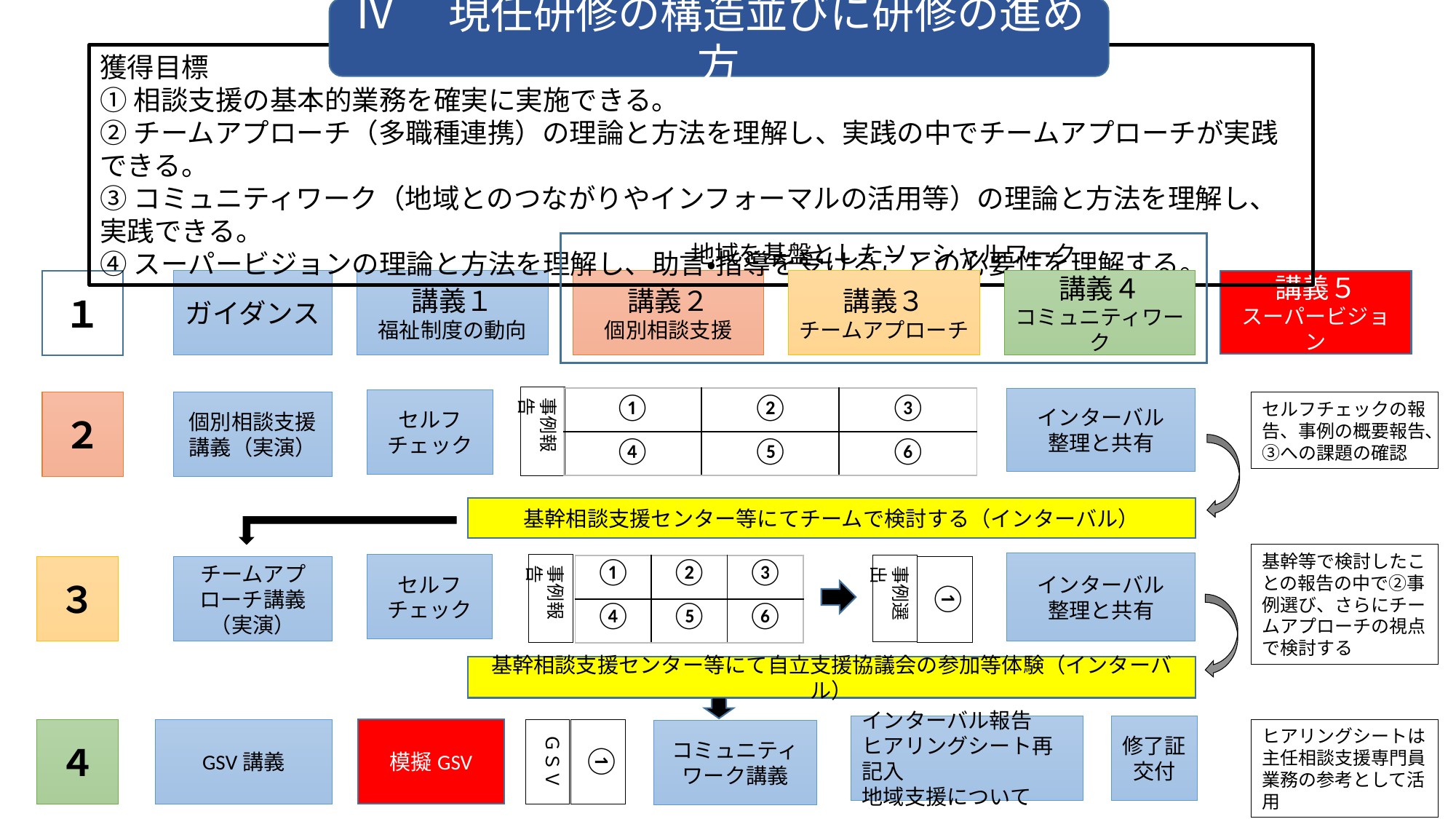

Ⅳ　現任研修の構造並びに研修の進め方
獲得目標
①相談支援の基本的業務を確実に実施できる。
②チームアプローチ（多職種連携）の理論と方法を理解し、実践の中でチームアプローチが実践できる。
③コミュニティワーク（地域とのつながりやインフォーマルの活用等）の理論と方法を理解し、実践できる。
④スーパービジョンの理論と方法を理解し、助言・指導を受けることの必要性を理解する。

地域を基盤としたソーシャルワーク
１
ガイダンス
講義１
福祉制度の動向
講義２
個別相談支援
講義３
チームアプローチ
講義４
コミュニティワーク
講義５
スーパービジョン
事例報告
| ① | ② | ③ |
| --- | --- | --- |
| ④ | ⑤ | ⑥ |
インターバル
整理と共有
セルフチェック
個別相談支援講義（実演）
２
セルフチェックの報告、事例の概要報告、③への課題の確認

基幹相談支援センター等にてチームで検討する（インターバル）

基幹等で検討したことの報告の中で②事例選び、さらにチームアプローチの視点で検討する
インターバル
整理と共有
セルフチェック
事例報告
| ① | ② | ③ |
| --- | --- | --- |
| ④ | ⑤ | ⑥ |
事例選出
①
チームアプローチ講義（実演）
３

基幹相談支援センター等にて自立支援協議会の参加等体験（インターバル）

インターバル報告
ヒアリングシート再記入
地域支援について
修了証
交付
４
GSV講義
模擬GSV
①
ＧＳＶ
ヒアリングシートは主任相談支援専門員業務の参考として活用
コミュニティワーク講義